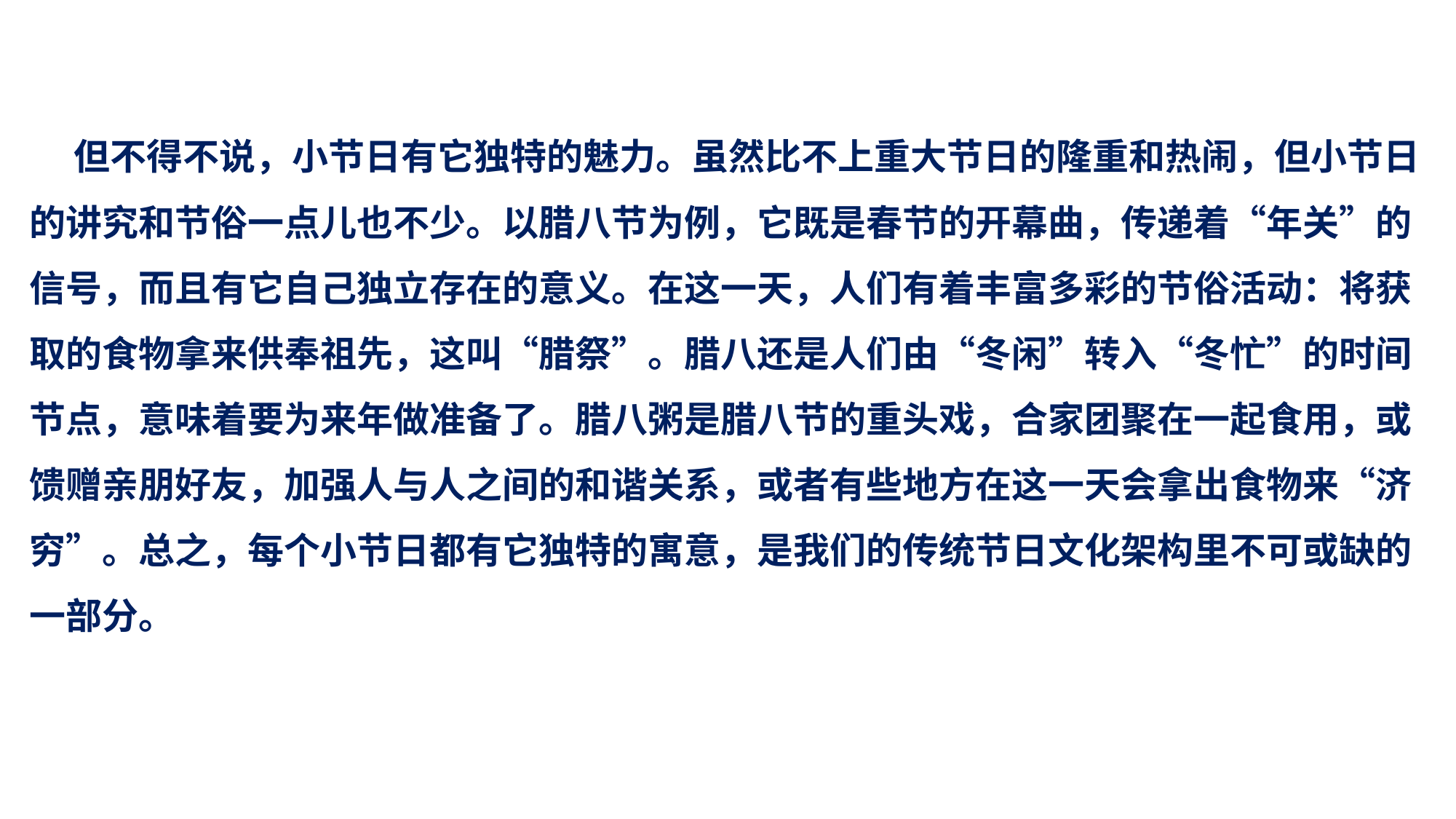

但不得不说，小节日有它独特的魅力。虽然比不上重大节日的隆重和热闹，但小节日的讲究和节俗一点儿也不少。以腊八节为例，它既是春节的开幕曲，传递着“年关”的信号，而且有它自己独立存在的意义。在这一天，人们有着丰富多彩的节俗活动：将获取的食物拿来供奉祖先，这叫“腊祭”。腊八还是人们由“冬闲”转入“冬忙”的时间节点，意味着要为来年做准备了。腊八粥是腊八节的重头戏，合家团聚在一起食用，或馈赠亲朋好友，加强人与人之间的和谐关系，或者有些地方在这一天会拿出食物来“济穷”。总之，每个小节日都有它独特的寓意，是我们的传统节日文化架构里不可或缺的一部分。